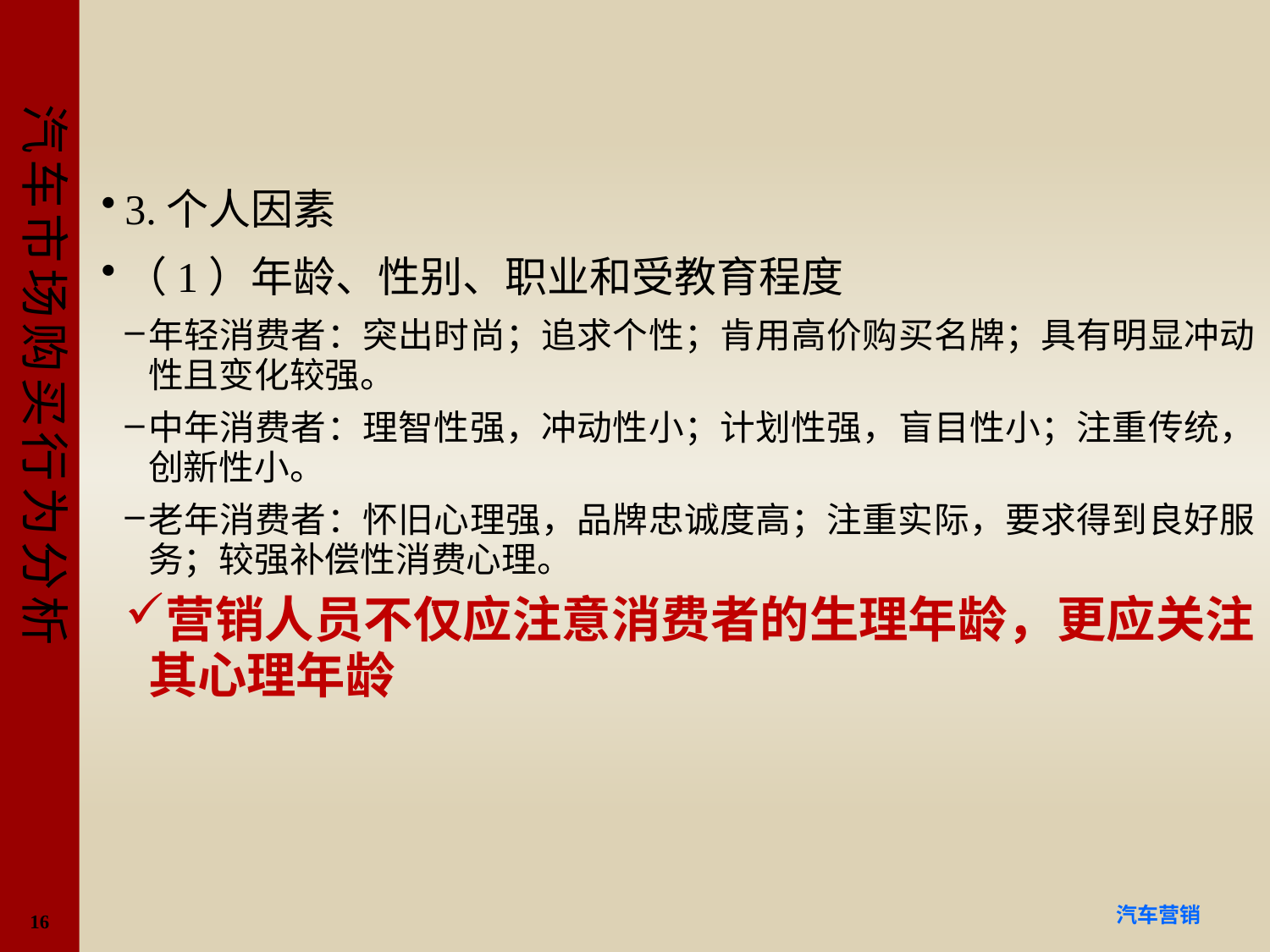

#
3.个人因素
（1）年龄、性别、职业和受教育程度
年轻消费者：突出时尚；追求个性；肯用高价购买名牌；具有明显冲动性且变化较强。
中年消费者：理智性强，冲动性小；计划性强，盲目性小；注重传统，创新性小。
老年消费者：怀旧心理强，品牌忠诚度高；注重实际，要求得到良好服务；较强补偿性消费心理。
营销人员不仅应注意消费者的生理年龄，更应关注其心理年龄

16